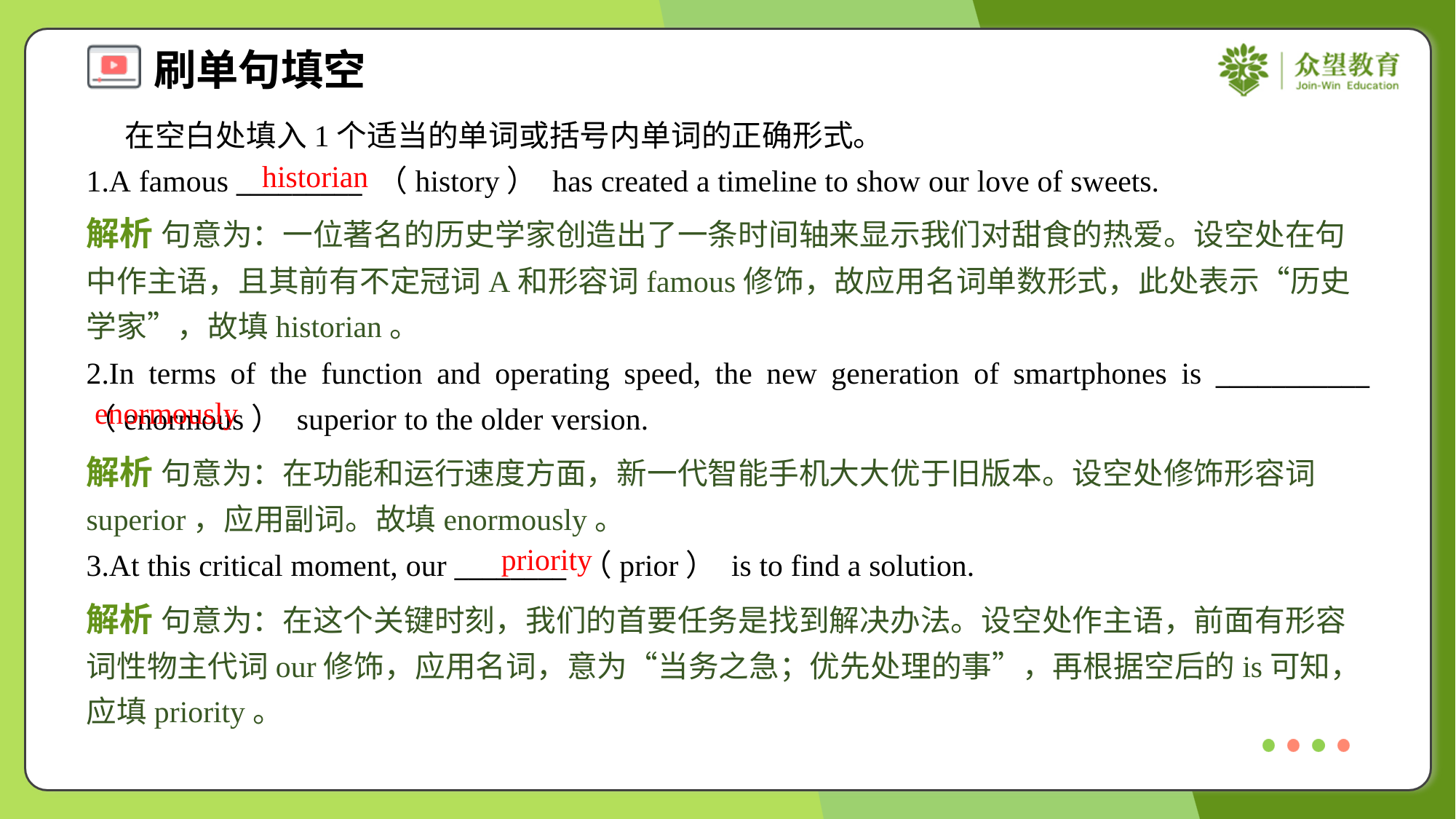

在空白处填入1个适当的单词或括号内单词的正确形式。
1.A famous _________ （history） has created a timeline to show our love of sweets.
historian
解析 句意为：一位著名的历史学家创造出了一条时间轴来显示我们对甜食的热爱。设空处在句中作主语，且其前有不定冠词A和形容词famous修饰，故应用名词单数形式，此处表示“历史学家”，故填historian。
2.In terms of the function and operating speed, the new generation of smartphones is ___________ （enormous） superior to the older version.
enormously
解析 句意为：在功能和运行速度方面，新一代智能手机大大优于旧版本。设空处修饰形容词superior，应用副词。故填enormously。
priority
3.At this critical moment, our ________ （prior） is to find a solution.
解析 句意为：在这个关键时刻，我们的首要任务是找到解决办法。设空处作主语，前面有形容词性物主代词our修饰，应用名词，意为“当务之急；优先处理的事”，再根据空后的is可知，应填priority。